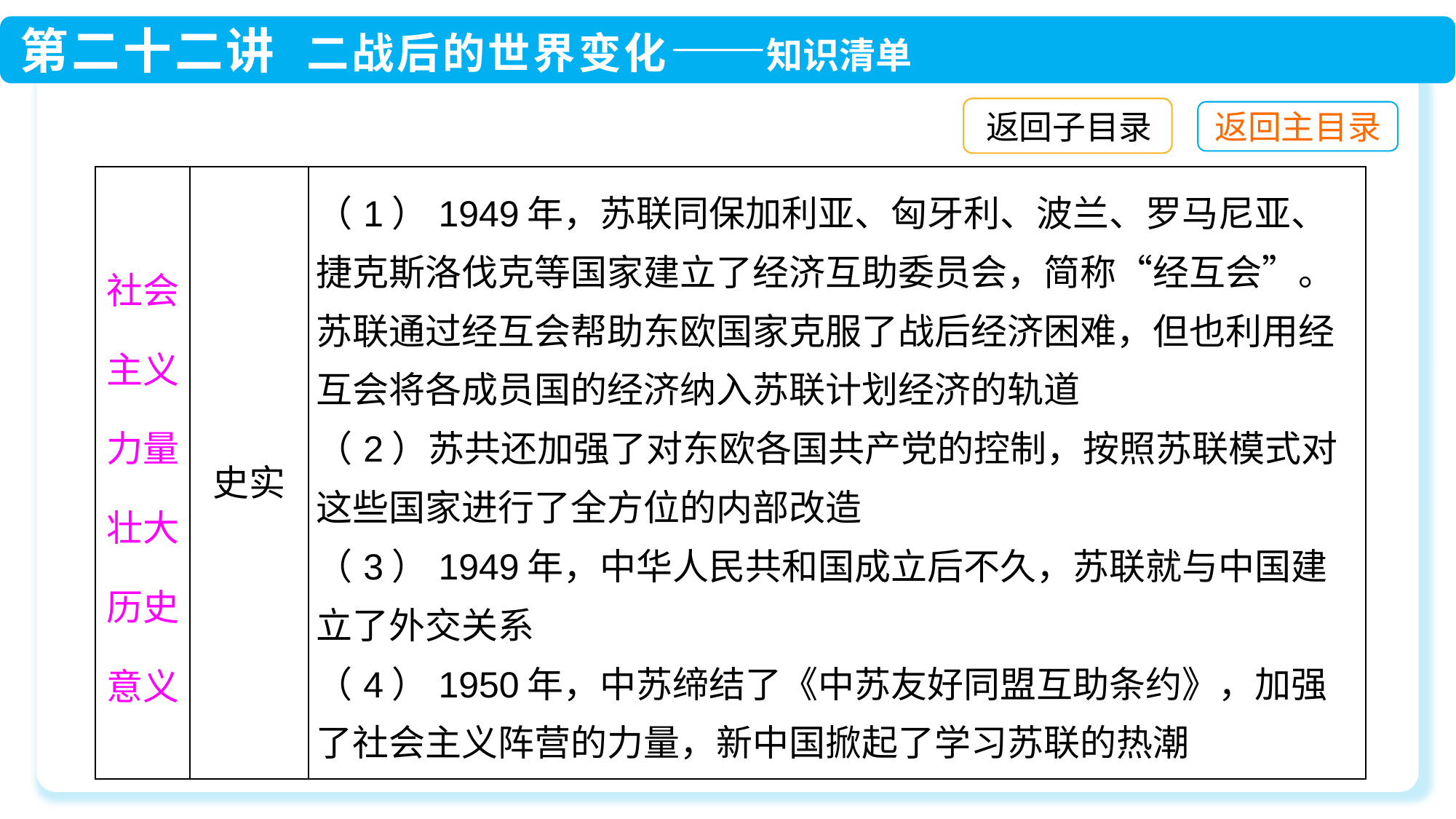

返回子目录
| 社会主义力量壮大历史意义 | 史实 | （1）1949年，苏联同保加利亚、匈牙利、波兰、罗马尼亚、捷克斯洛伐克等国家建立了经济互助委员会，简称“经互会”。苏联通过经互会帮助东欧国家克服了战后经济困难，但也利用经互会将各成员国的经济纳入苏联计划经济的轨道 （2）苏共还加强了对东欧各国共产党的控制，按照苏联模式对这些国家进行了全方位的内部改造 （3）1949年，中华人民共和国成立后不久，苏联就与中国建立了外交关系 （4）1950年，中苏缔结了《中苏友好同盟互助条约》，加强了社会主义阵营的力量，新中国掀起了学习苏联的热潮 |
| --- | --- | --- |